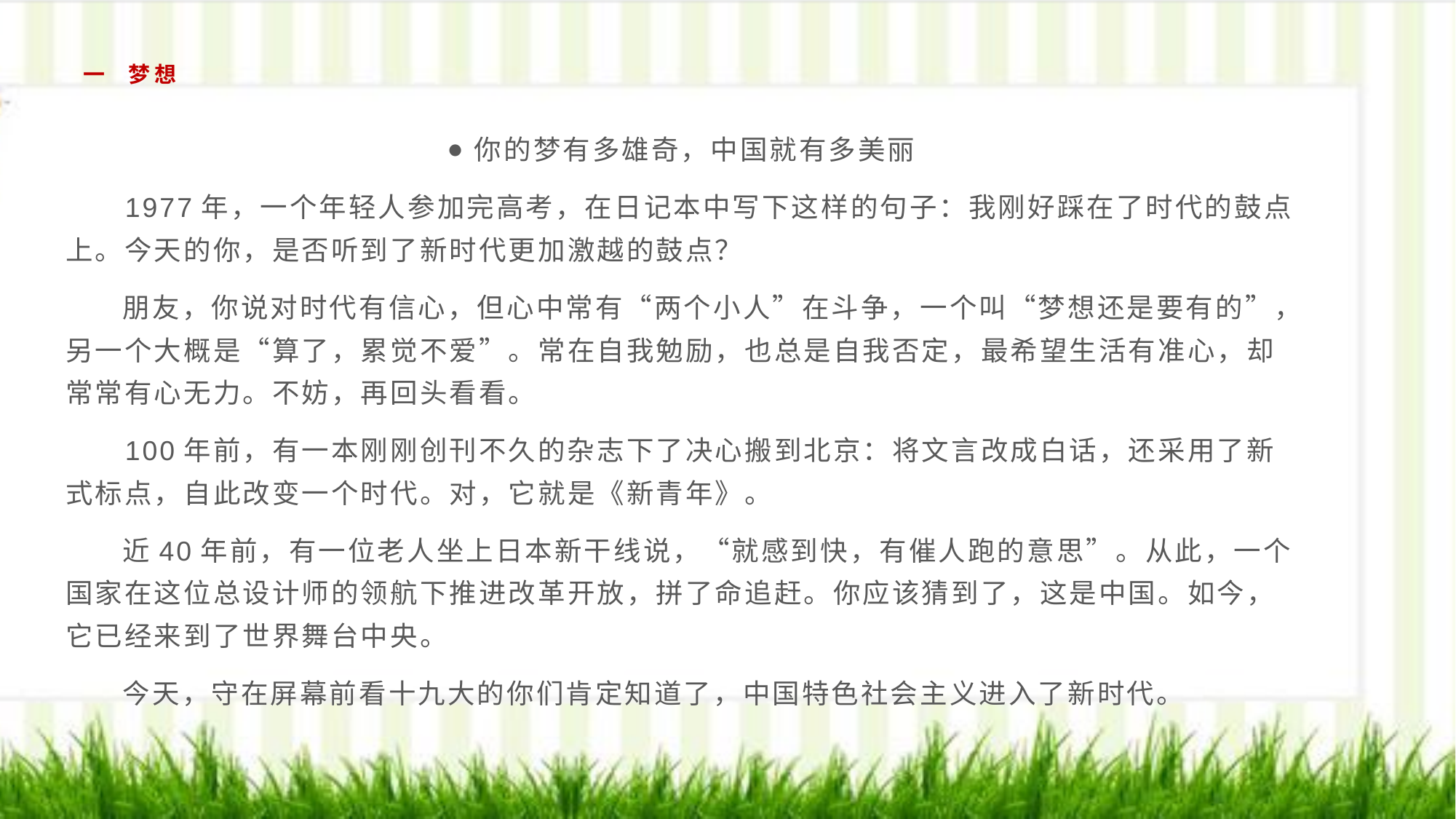

# 一  梦想
你的梦有多雄奇，中国就有多美丽
      1977年，一个年轻人参加完高考，在日记本中写下这样的句子：我刚好踩在了时代的鼓点上。今天的你，是否听到了新时代更加激越的鼓点？
      朋友，你说对时代有信心，但心中常有“两个小人”在斗争，一个叫“梦想还是要有的”，另一个大概是“算了，累觉不爱”。常在自我勉励，也总是自我否定，最希望生活有准心，却常常有心无力。不妨，再回头看看。
      100年前，有一本刚刚创刊不久的杂志下了决心搬到北京：将文言改成白话，还采用了新式标点，自此改变一个时代。对，它就是《新青年》。
      近40年前，有一位老人坐上日本新干线说，“就感到快，有催人跑的意思”。从此，一个国家在这位总设计师的领航下推进改革开放，拼了命追赶。你应该猜到了，这是中国。如今，它已经来到了世界舞台中央。
      今天，守在屏幕前看十九大的你们肯定知道了，中国特色社会主义进入了新时代。